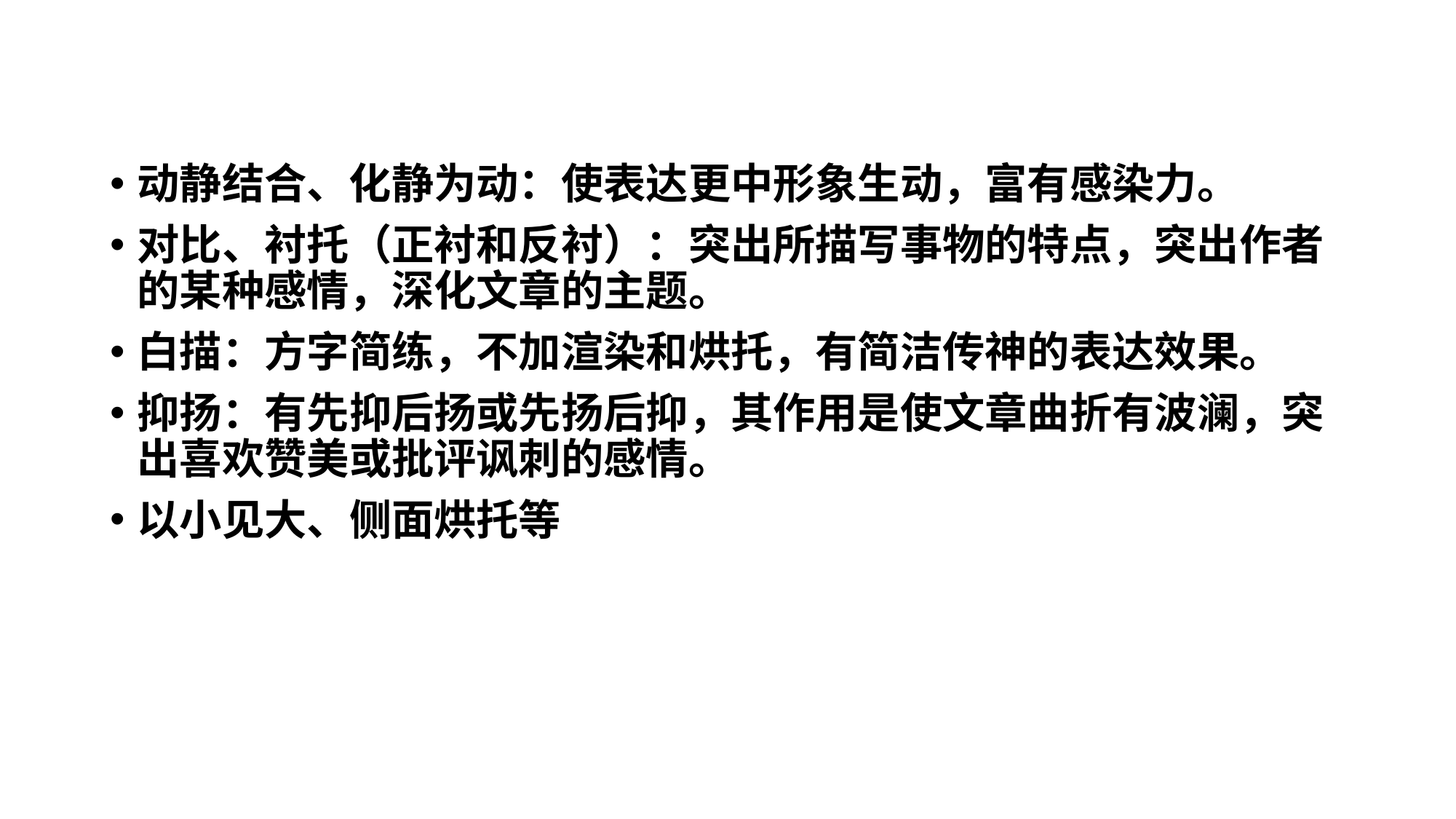

动静结合、化静为动：使表达更中形象生动，富有感染力。
对比、衬托（正衬和反衬）：突出所描写事物的特点，突出作者的某种感情，深化文章的主题。
白描：方字简练，不加渲染和烘托，有简洁传神的表达效果。
抑扬：有先抑后扬或先扬后抑，其作用是使文章曲折有波澜，突出喜欢赞美或批评讽刺的感情。
以小见大、侧面烘托等